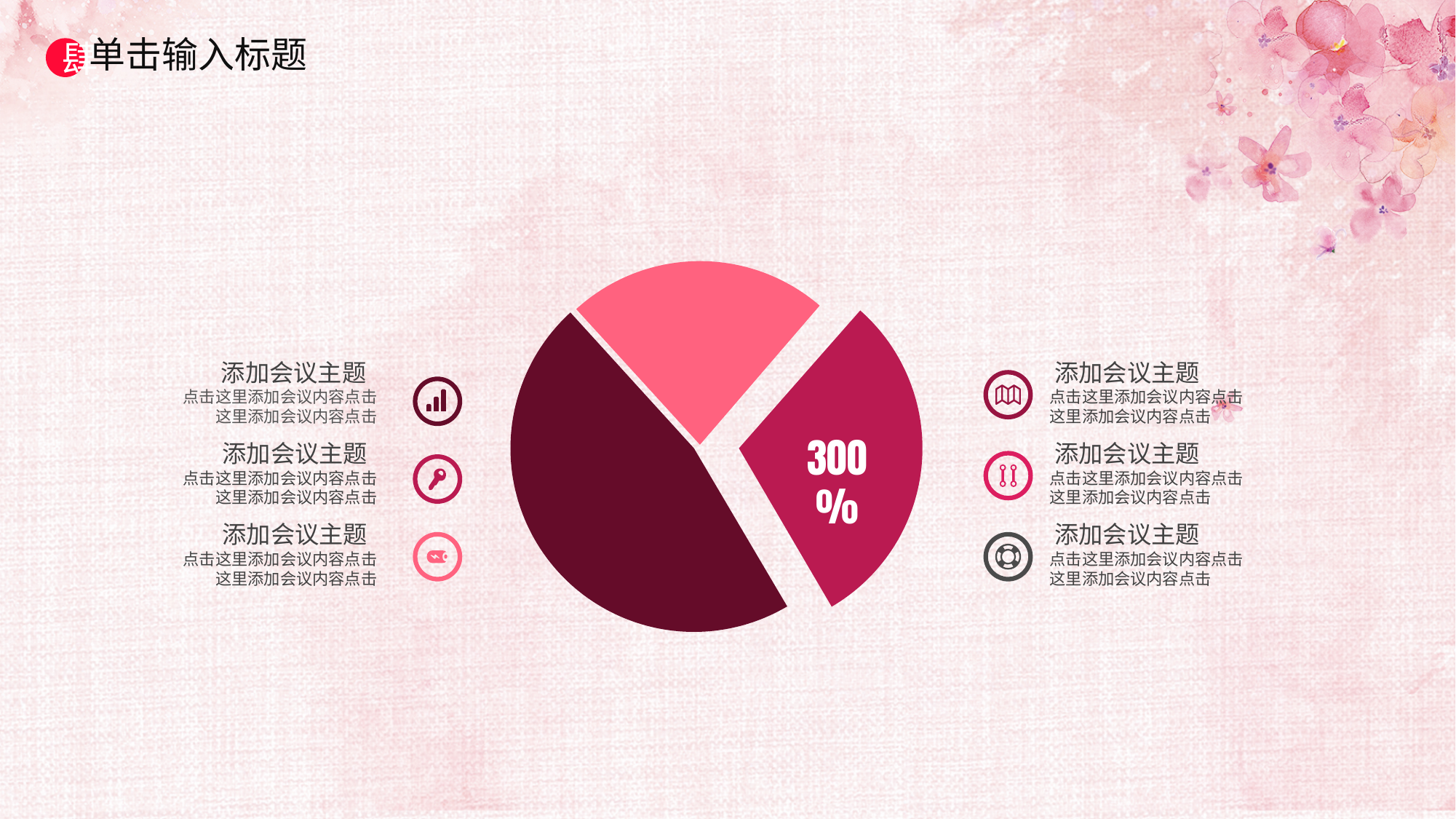

单击输入标题
肆

添加会议主题
点击这里添加会议内容点击
这里添加会议内容点击

添加会议主题
点击这里添加会议内容点击
这里添加会议内容点击

300%
添加会议主题
点击这里添加会议内容点击
这里添加会议内容点击

添加会议主题
点击这里添加会议内容点击
这里添加会议内容点击

添加会议主题
点击这里添加会议内容点击
这里添加会议内容点击

添加会议主题
点击这里添加会议内容点击
这里添加会议内容点击